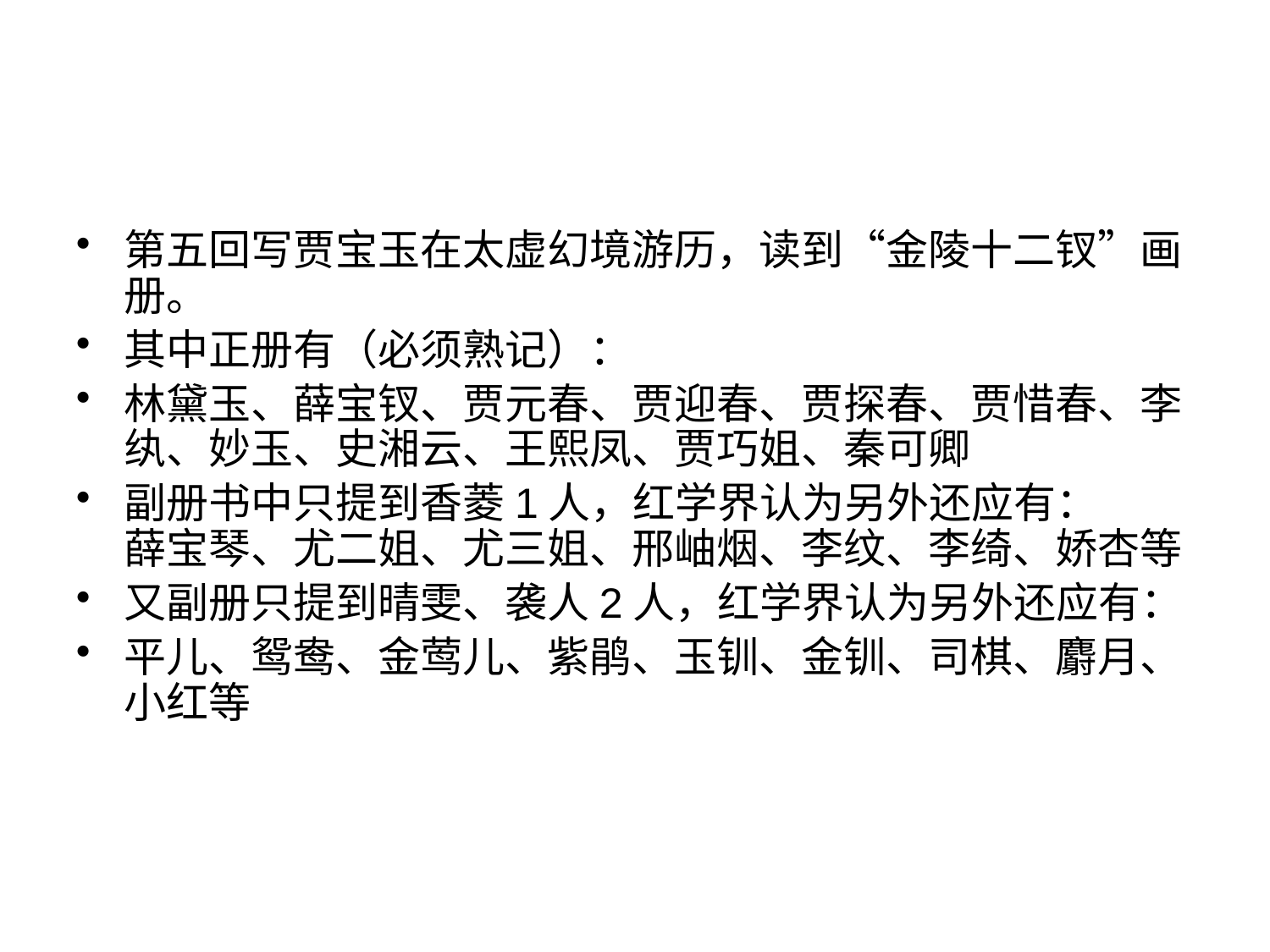

#
第五回写贾宝玉在太虚幻境游历，读到“金陵十二钗”画册。
其中正册有（必须熟记）：
林黛玉、薛宝钗、贾元春、贾迎春、贾探春、贾惜春、李纨、妙玉、史湘云、王熙凤、贾巧姐、秦可卿
副册书中只提到香菱1人，红学界认为另外还应有：
薛宝琴、尤二姐、尤三姐、邢岫烟、李纹、李绮、娇杏等
又副册只提到晴雯、袭人2人，红学界认为另外还应有：
平儿、鸳鸯、金莺儿、紫鹃、玉钏、金钏、司棋、麝月、小红等